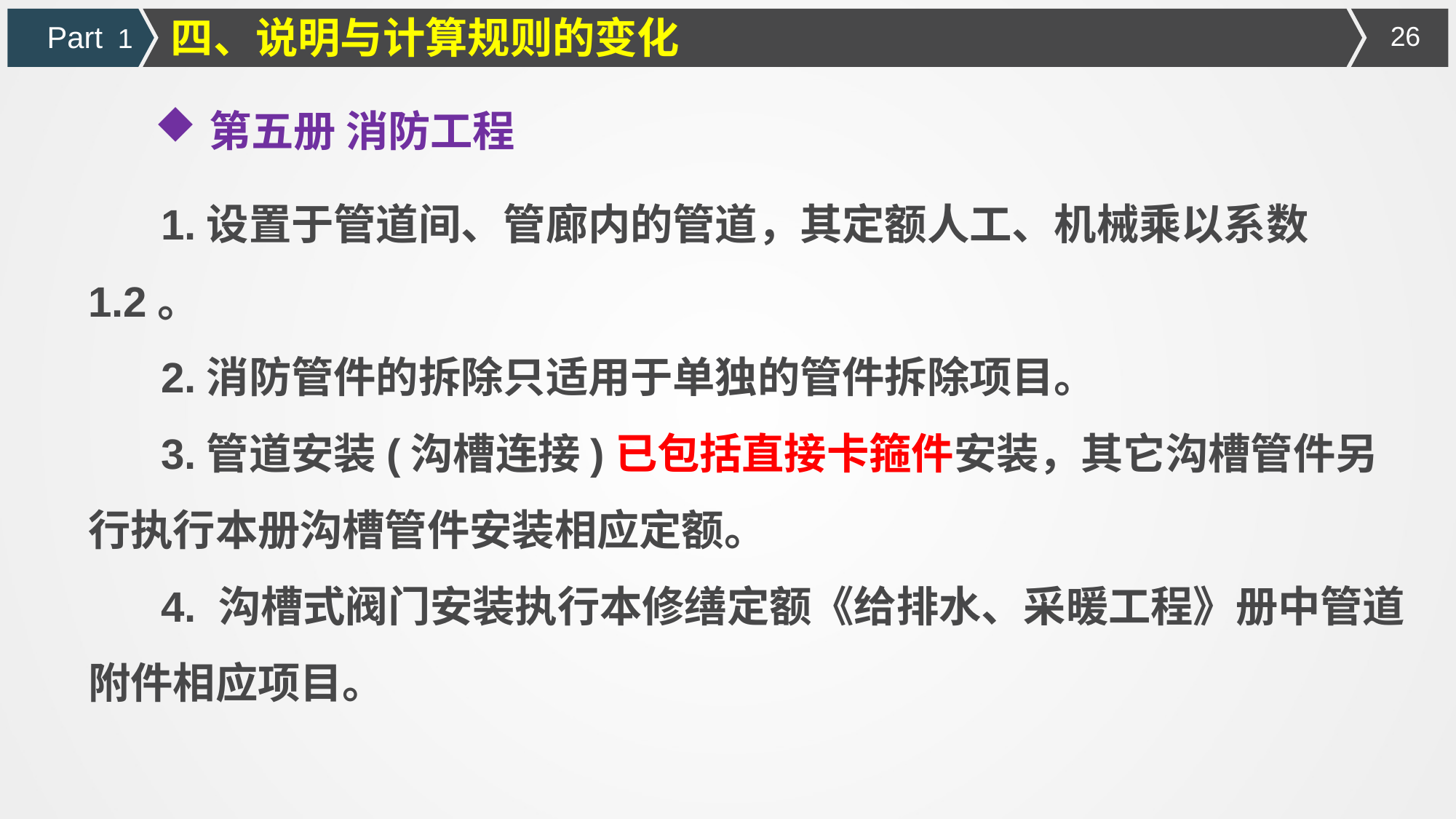

四、说明与计算规则的变化
Part  1
第五册 消防工程
1.设置于管道间、管廊内的管道，其定额人工、机械乘以系数1.2。
2.消防管件的拆除只适用于单独的管件拆除项目。
3.管道安装(沟槽连接)已包括直接卡箍件安装，其它沟槽管件另行执行本册沟槽管件安装相应定额。
4. 沟槽式阀门安装执行本修缮定额《给排水、采暖工程》册中管道附件相应项目。